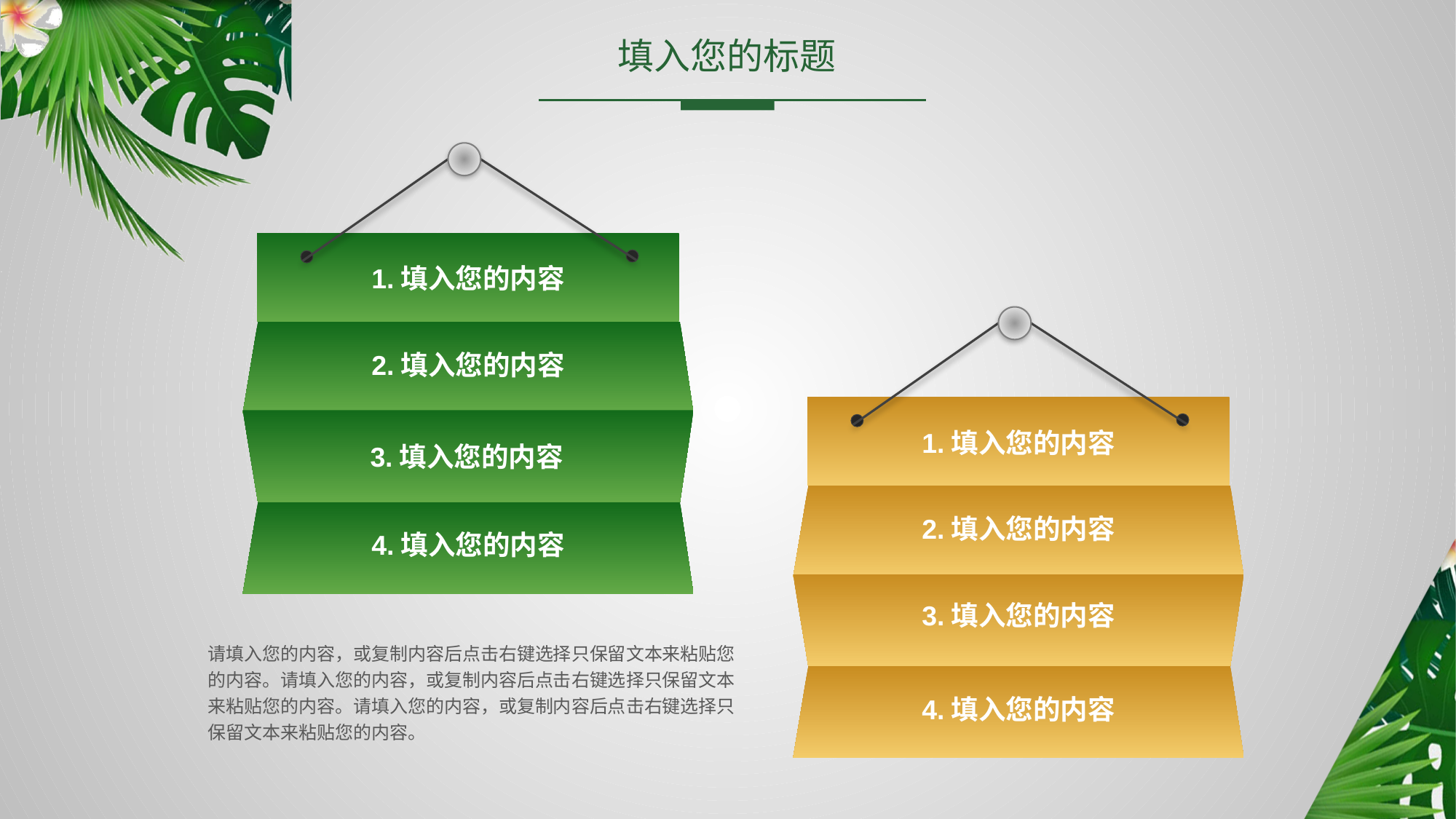

填入您的标题

1.填入您的内容

2.填入您的内容
1.填入您的内容
3.填入您的内容
2.填入您的内容
4.填入您的内容
3.填入您的内容
请填入您的内容，或复制内容后点击右键选择只保留文本来粘贴您的内容。请填入您的内容，或复制内容后点击右键选择只保留文本来粘贴您的内容。请填入您的内容，或复制内容后点击右键选择只保留文本来粘贴您的内容。
4.填入您的内容